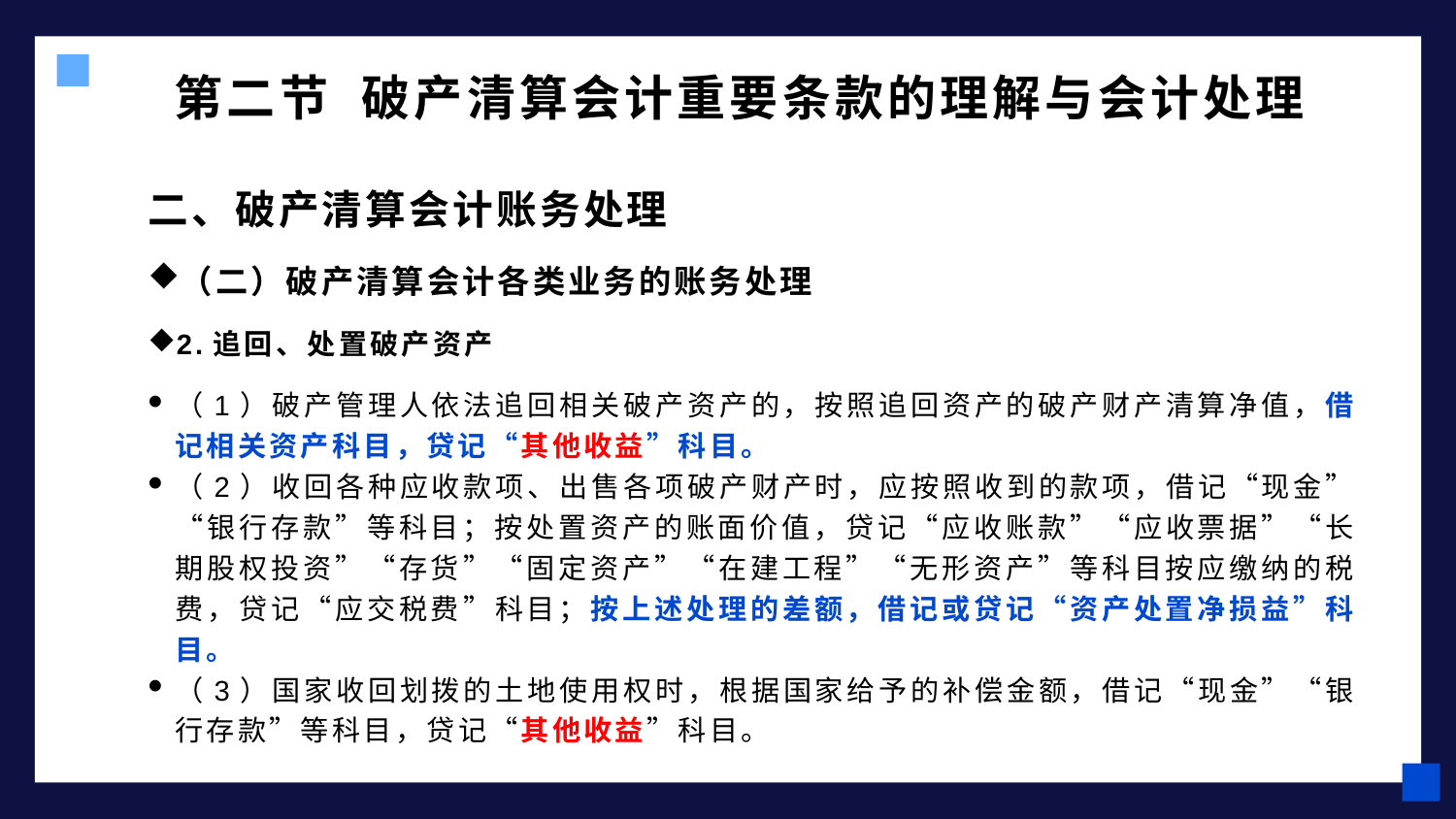

# 第二节  破产清算会计重要条款的理解与会计处理
二、破产清算会计账务处理
（二）破产清算会计各类业务的账务处理
2.追回、处置破产资产
（1）破产管理人依法追回相关破产资产的，按照追回资产的破产财产清算净值，借记相关资产科目，贷记“其他收益”科目。
（2）收回各种应收款项、出售各项破产财产时，应按照收到的款项，借记“现金”“银行存款”等科目；按处置资产的账面价值，贷记“应收账款”“应收票据”“长期股权投资”“存货”“固定资产”“在建工程”“无形资产”等科目按应缴纳的税费，贷记“应交税费”科目；按上述处理的差额，借记或贷记“资产处置净损益”科目。
（3）国家收回划拨的土地使用权时，根据国家给予的补偿金额，借记“现金”“银行存款”等科目，贷记“其他收益”科目。